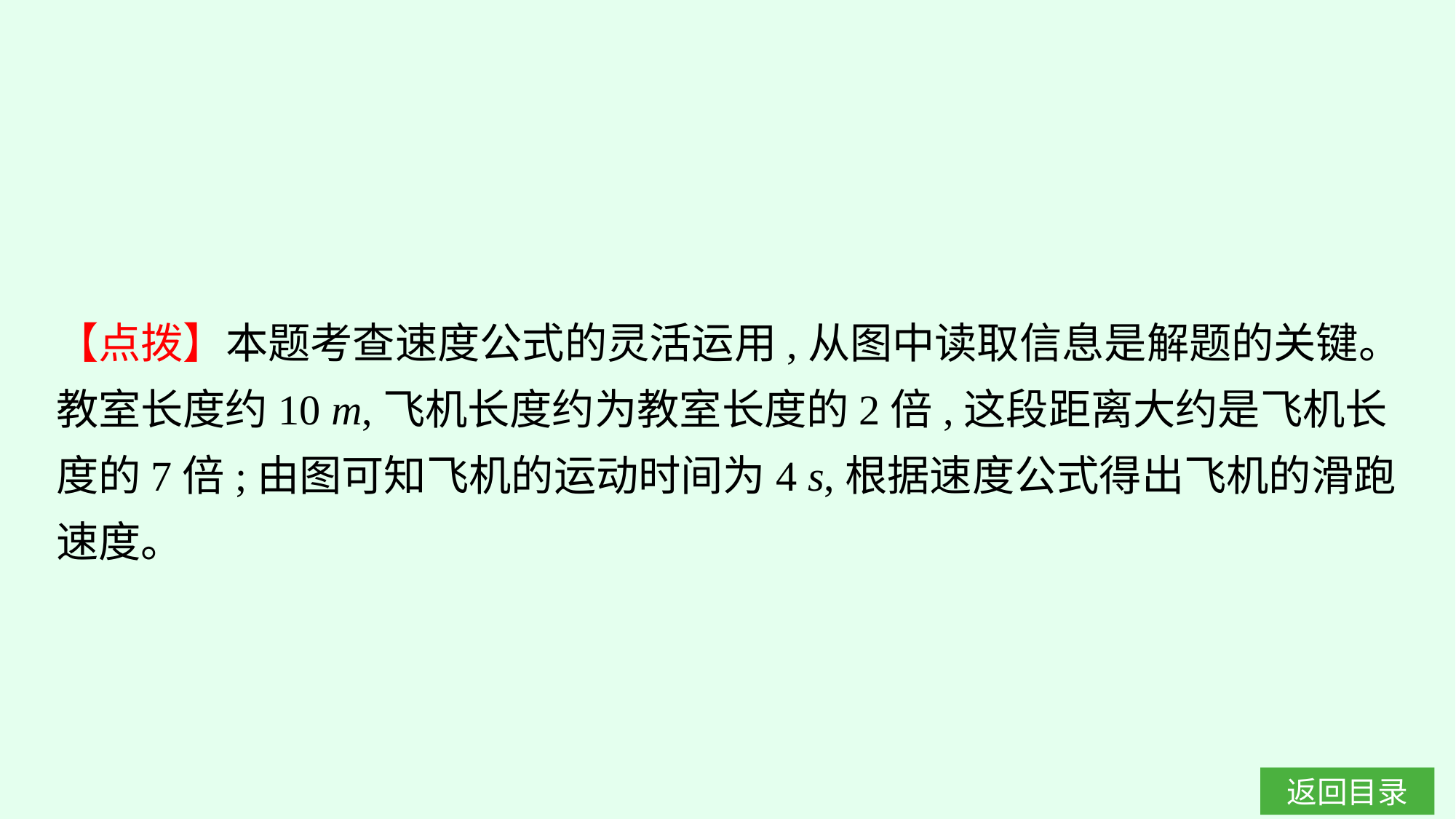

【点拨】本题考查速度公式的灵活运用,从图中读取信息是解题的关键。教室长度约10 m,飞机长度约为教室长度的2倍,这段距离大约是飞机长度的7倍;由图可知飞机的运动时间为4 s,根据速度公式得出飞机的滑跑速度。